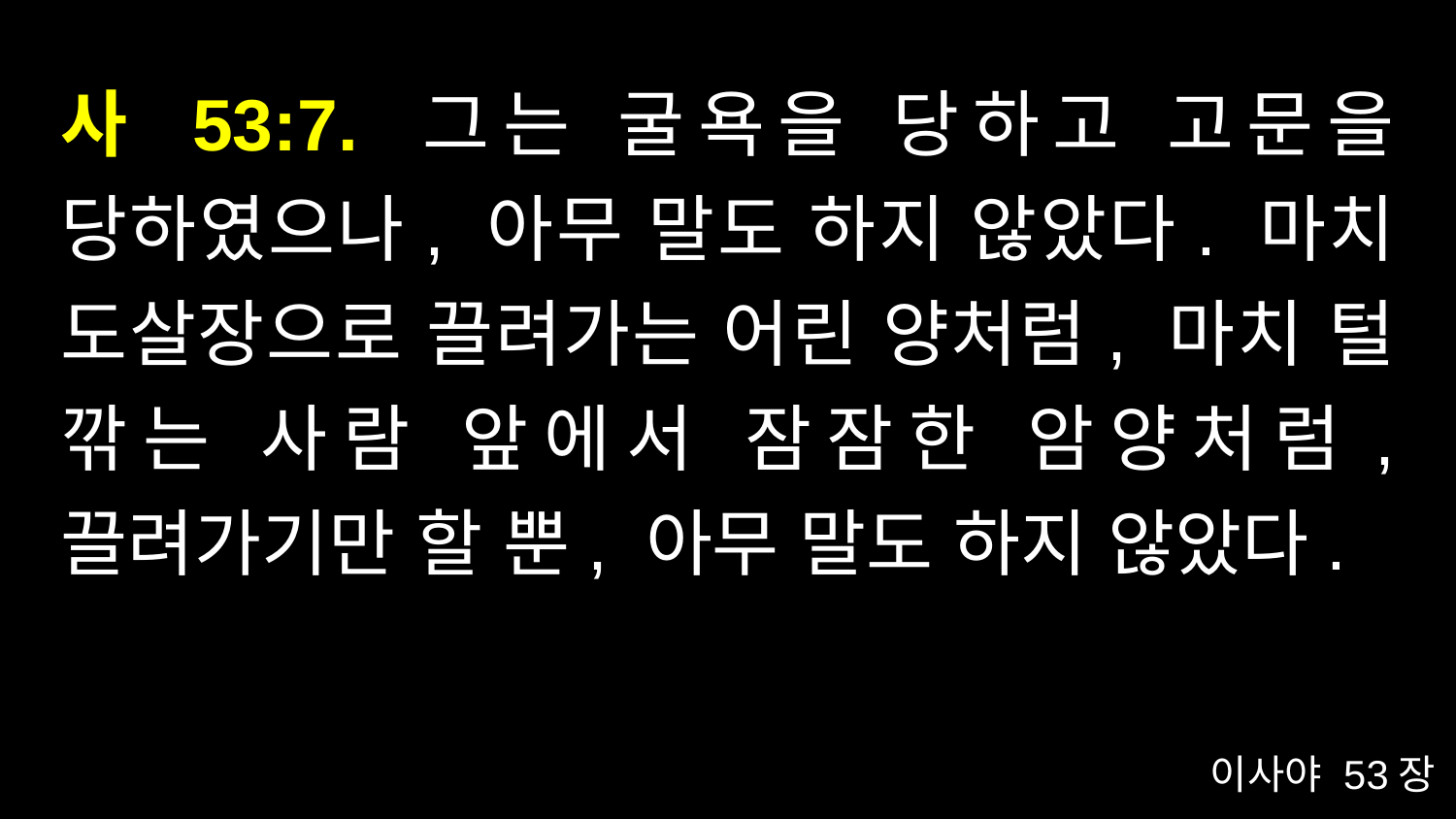

# 사 53:7. 그는 굴욕을 당하고 고문을 당하였으나, 아무 말도 하지 않았다. 마치 도살장으로 끌려가는 어린 양처럼, 마치 털 깎는 사람 앞에서 잠잠한 암양처럼, 끌려가기만 할 뿐, 아무 말도 하지 않았다.
이사야 53장